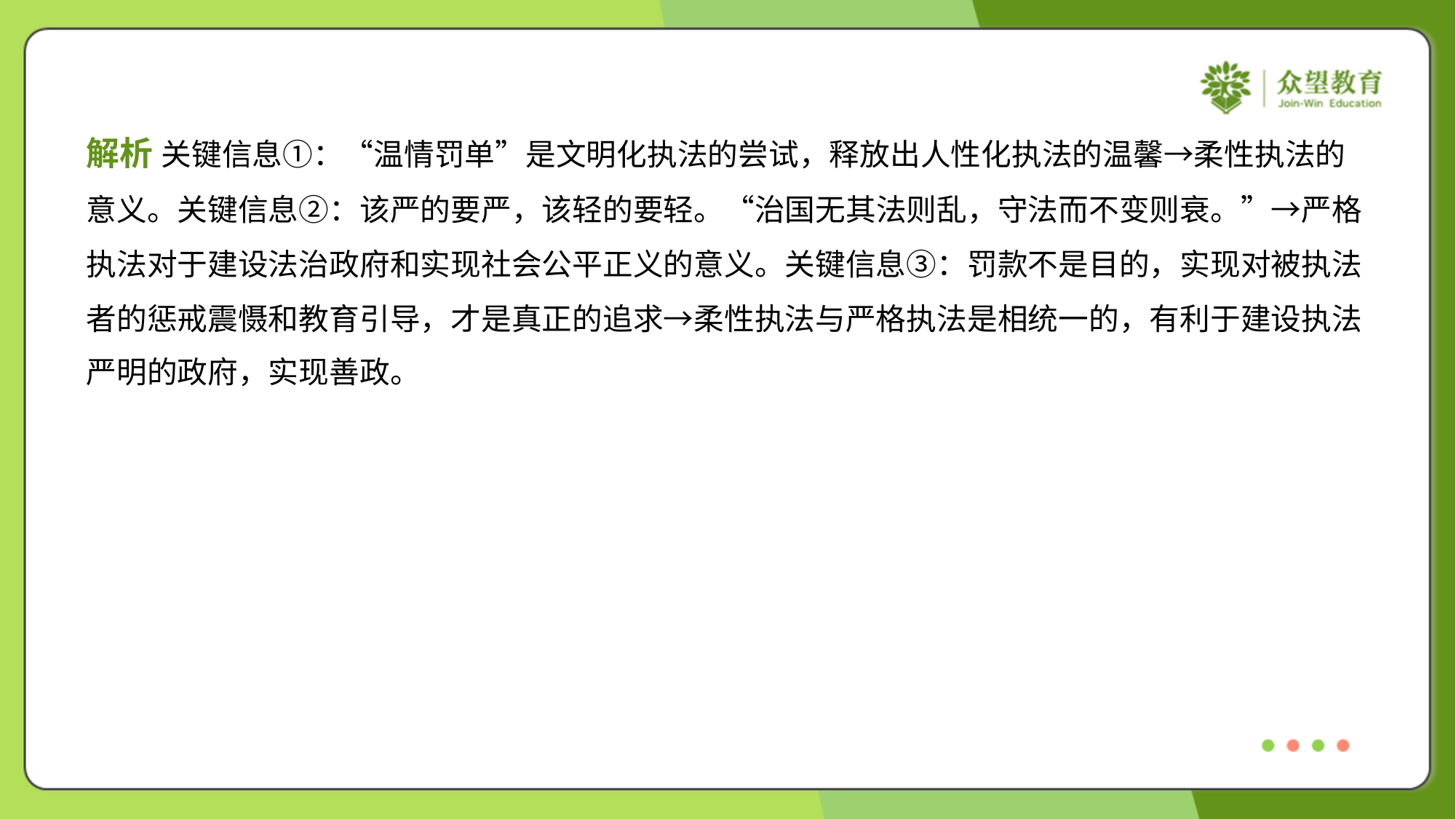

解析 关键信息①：“温情罚单”是文明化执法的尝试，释放出人性化执法的温馨→柔性执法的
意义。关键信息②：该严的要严，该轻的要轻。“治国无其法则乱，守法而不变则衰。”→严格
执法对于建设法治政府和实现社会公平正义的意义。关键信息③：罚款不是目的，实现对被执法
者的惩戒震慑和教育引导，才是真正的追求→柔性执法与严格执法是相统一的，有利于建设执法
严明的政府，实现善政。